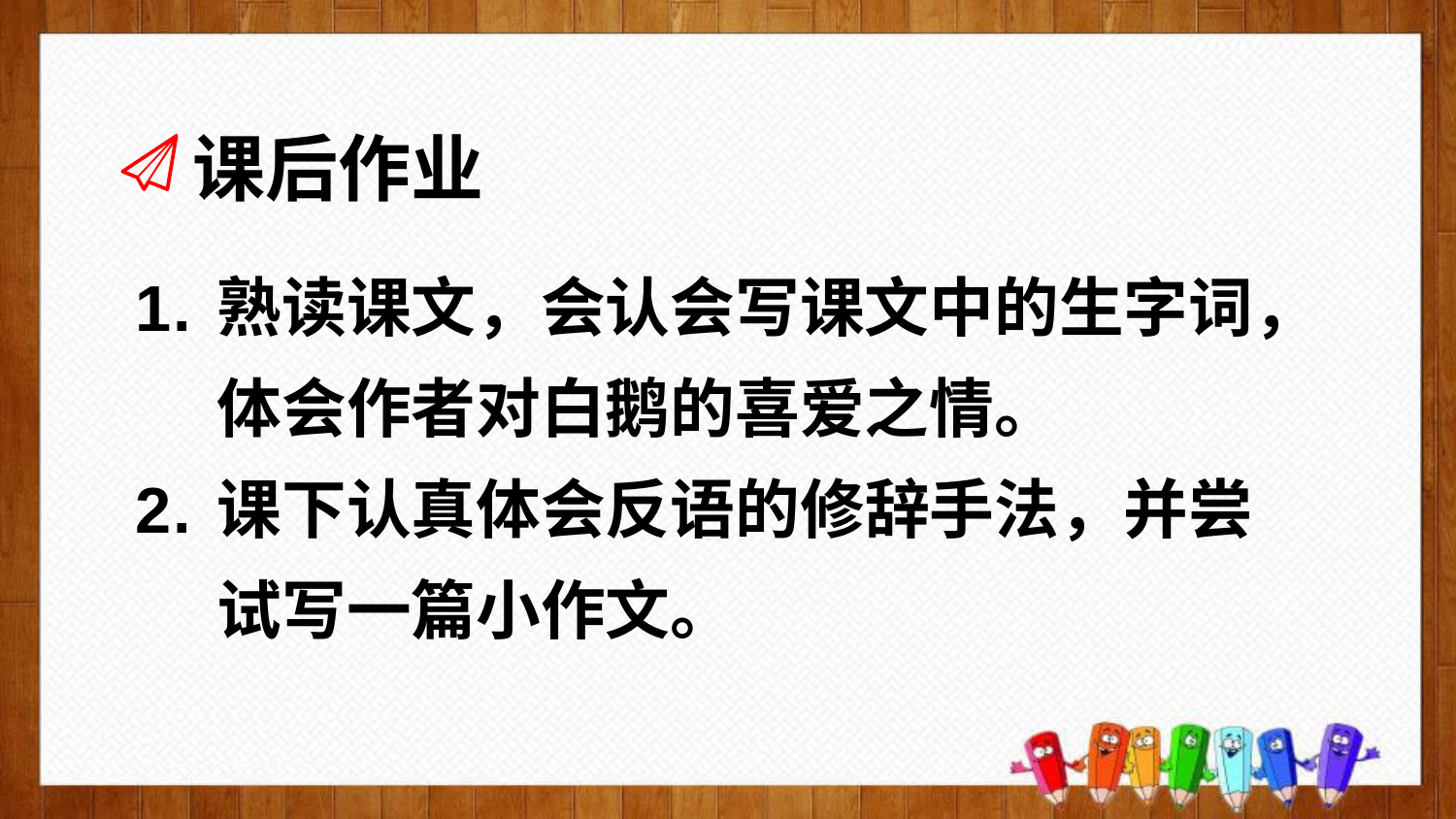

课后作业

熟读课文，会认会写课文中的生字词，体会作者对白鹅的喜爱之情。
课下认真体会反语的修辞手法，并尝试写一篇小作文。